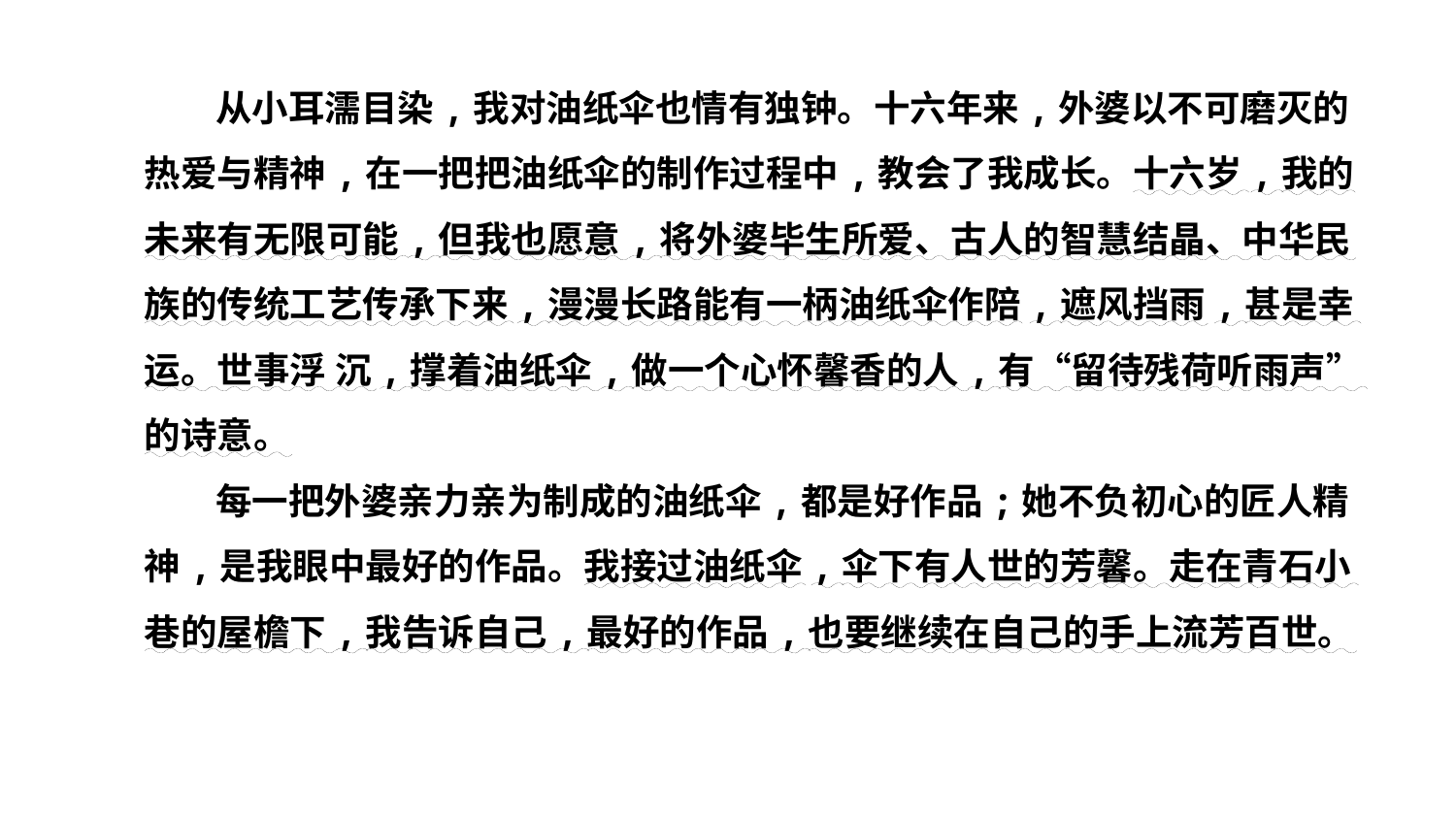

从小耳濡目染,我对油纸伞也情有独钟。十六年来,外婆以不可磨灭的热爱与精神,在一把把油纸伞的制作过程中,教会了我成长。十六岁,我的未来有无限可能,但我也愿意,将外婆毕生所爱、古人的智慧结晶、中华民族的传统工艺传承下来,漫漫长路能有一柄油纸伞作陪,遮风挡雨,甚是幸运。世事浮 沉,撑着油纸伞,做一个心怀馨香的人,有“留待残荷听雨声”的诗意。
每一把外婆亲力亲为制成的油纸伞,都是好作品;她不负初心的匠人精神,是我眼中最好的作品。我接过油纸伞,伞下有人世的芳馨。走在青石小巷的屋檐下,我告诉自己,最好的作品,也要继续在自己的手上流芳百世。